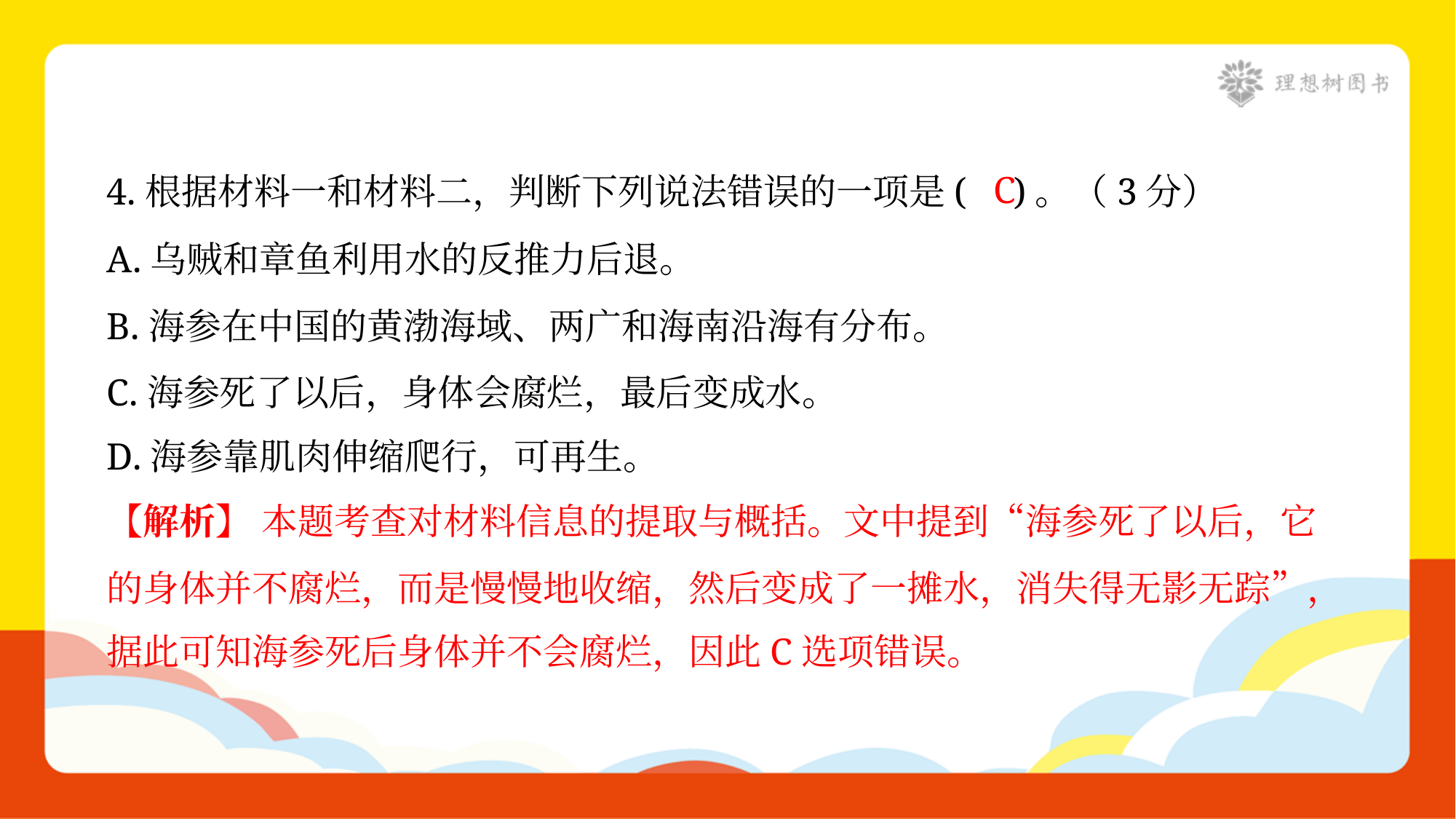

C
4.根据材料一和材料二，判断下列说法错误的一项是(     )。（3分）
A.乌贼和章鱼利用水的反推力后退。
B.海参在中国的黄渤海域、两广和海南沿海有分布。
C.海参死了以后，身体会腐烂，最后变成水。
D.海参靠肌肉伸缩爬行，可再生。
【解析】 本题考查对材料信息的提取与概括。文中提到“海参死了以后，它
的身体并不腐烂，而是慢慢地收缩，然后变成了一摊水，消失得无影无踪”，
据此可知海参死后身体并不会腐烂，因此C选项错误。